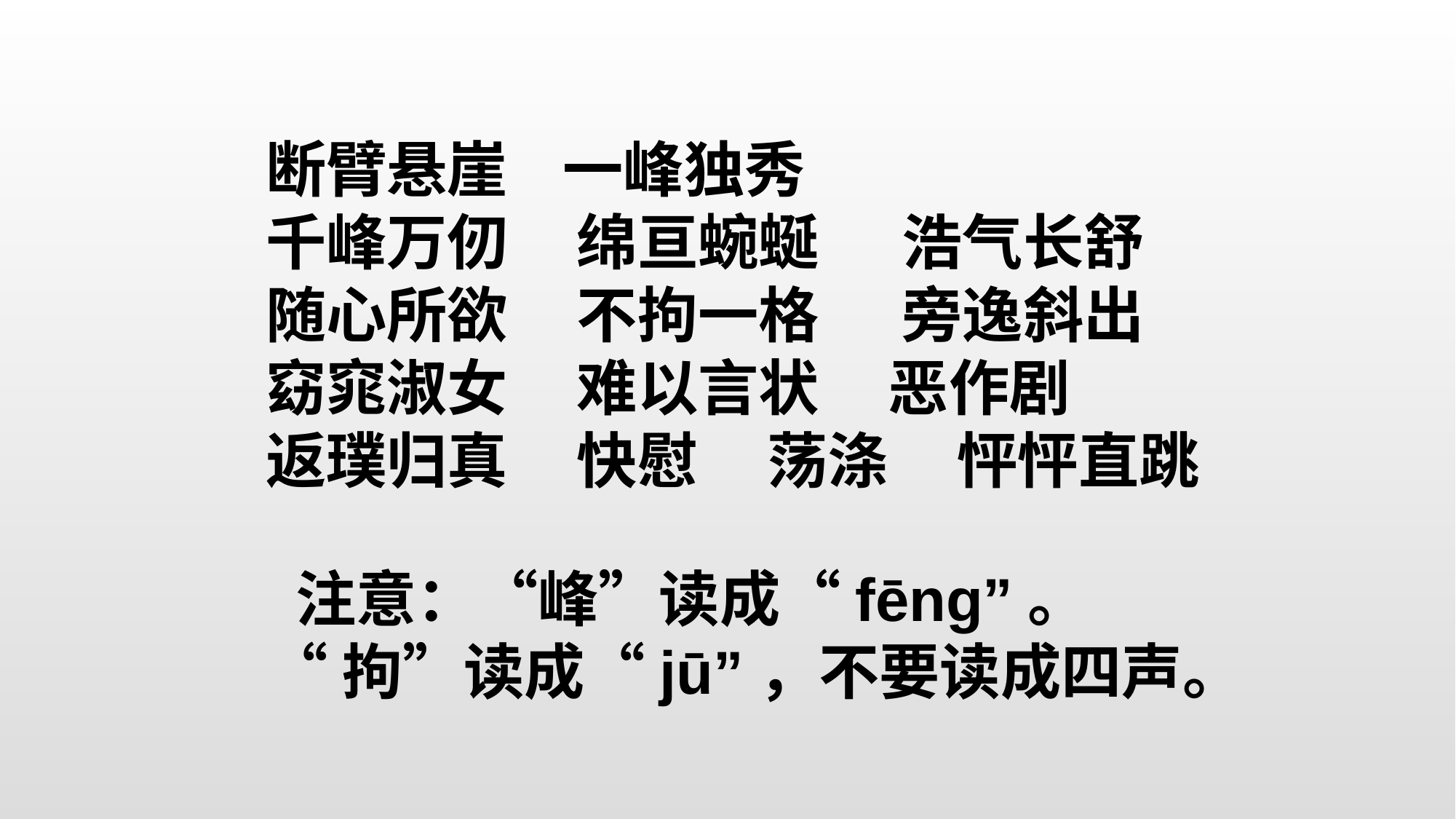

断臂悬崖    一峰独秀
千峰万仞     绵亘蜿蜒      浩气长舒
随心所欲     不拘一格      旁逸斜出
窈窕淑女     难以言状     恶作剧
返璞归真     快慰     荡涤     怦怦直跳
 注意：“峰”读成“fēng”。
“拘”读成“jū”，不要读成四声。